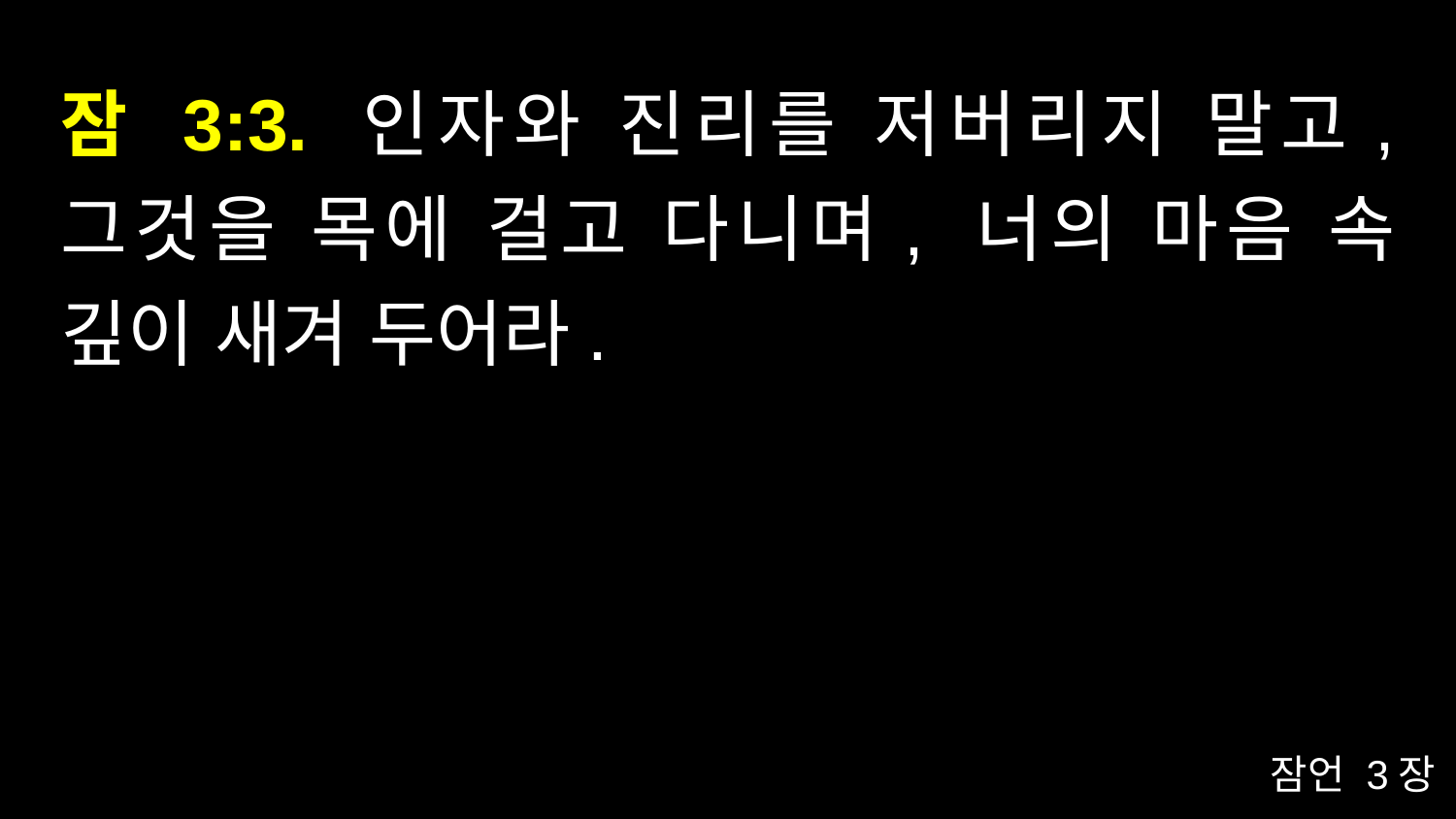

# 잠 3:3. 인자와 진리를 저버리지 말고, 그것을 목에 걸고 다니며, 너의 마음 속 깊이 새겨 두어라.
잠언 3장